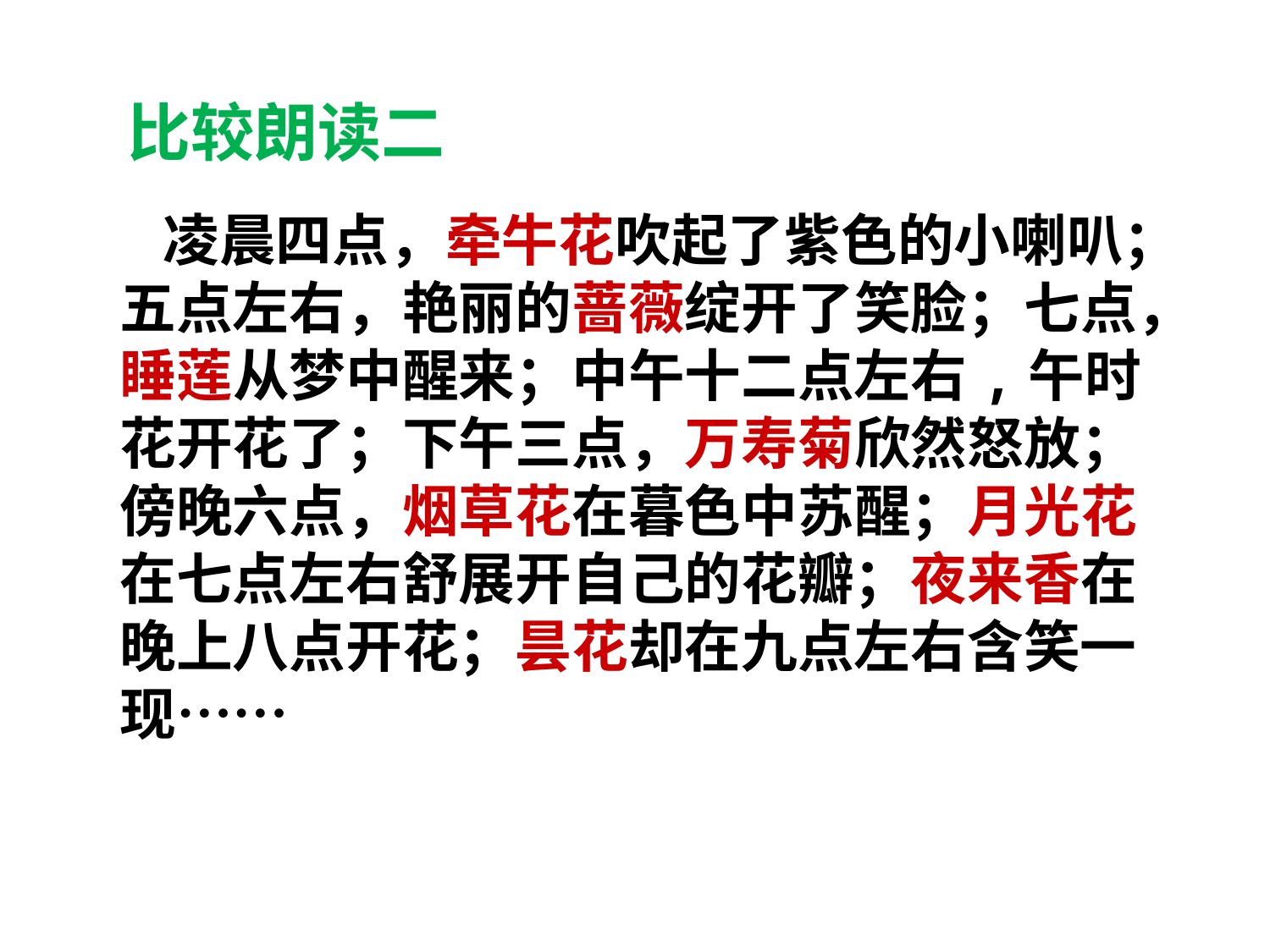

比较朗读二
      凌晨四点，牵牛花吹起了紫色的小喇叭；五点左右，艳丽的蔷薇绽开了笑脸；七点，睡莲从梦中醒来；中午十二点左右,午时花开花了；下午三点，万寿菊欣然怒放；傍晚六点，烟草花在暮色中苏醒；月光花在七点左右舒展开自己的花瓣；夜来香在晚上八点开花；昙花却在九点左右含笑一现……